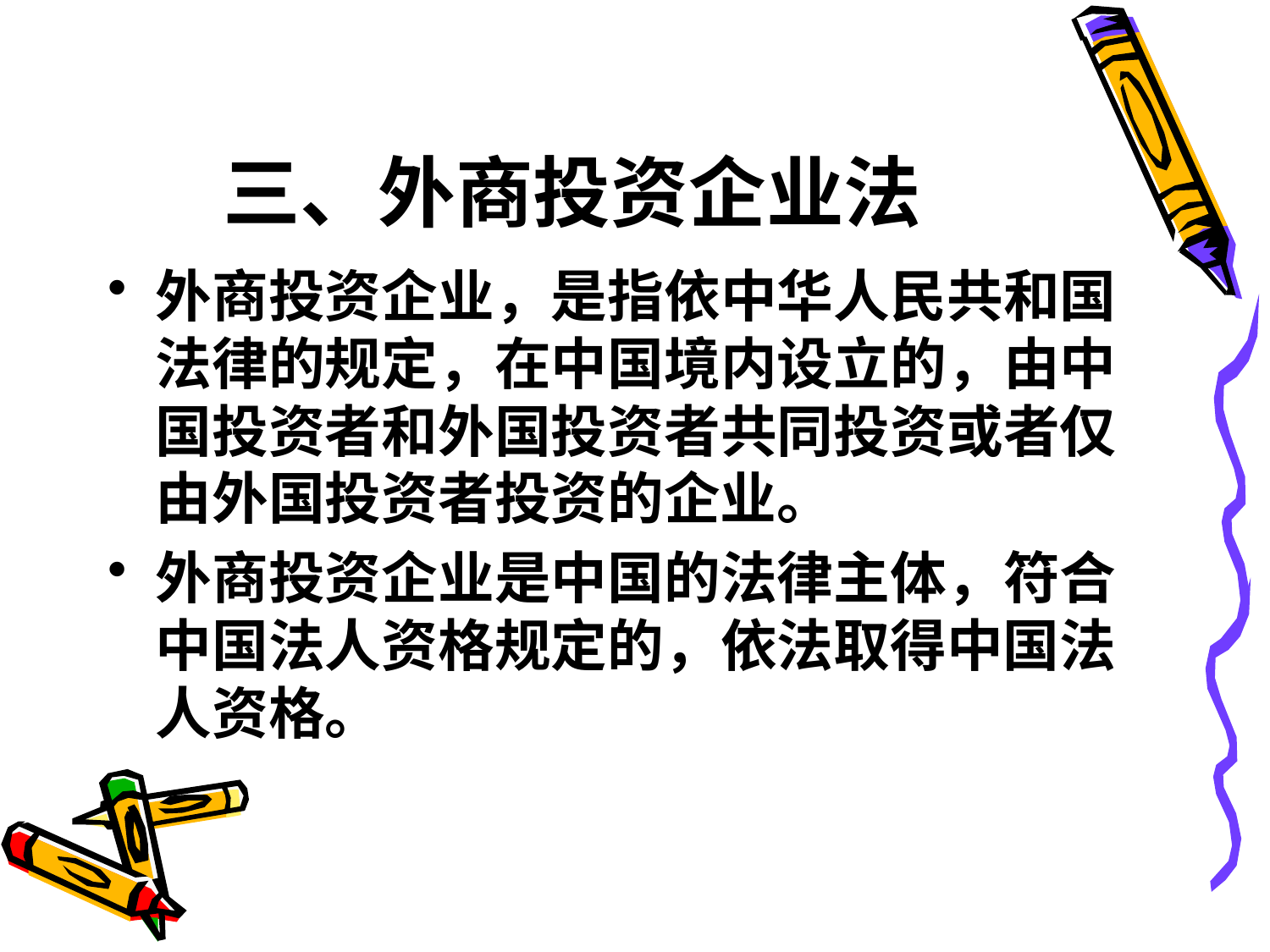

# 三、外商投资企业法
外商投资企业，是指依中华人民共和国法律的规定，在中国境内设立的，由中国投资者和外国投资者共同投资或者仅由外国投资者投资的企业。
外商投资企业是中国的法律主体，符合中国法人资格规定的，依法取得中国法人资格。